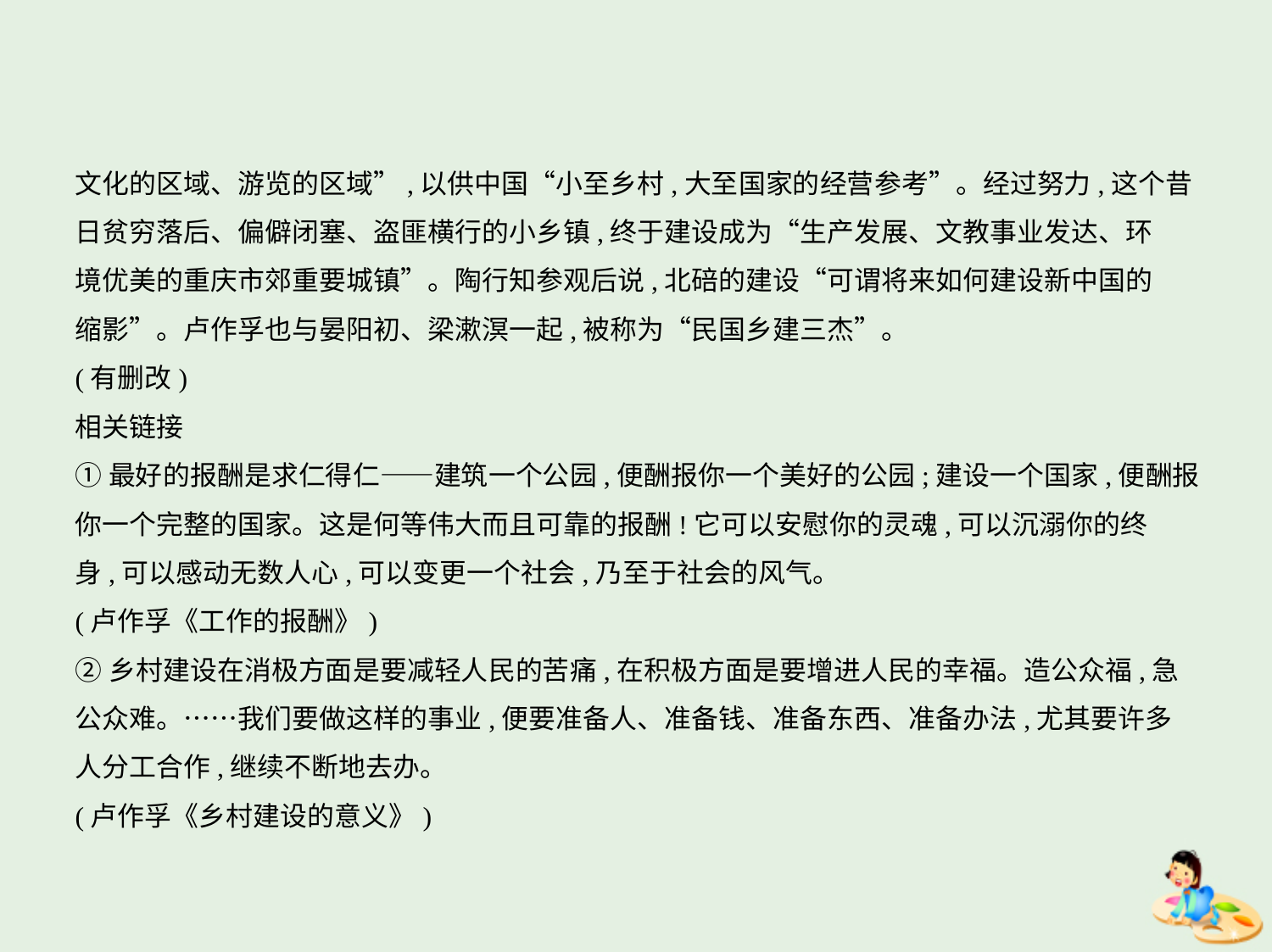

文化的区域、游览的区域”,以供中国“小至乡村,大至国家的经营参考”。经过努力,这个昔
日贫穷落后、偏僻闭塞、盗匪横行的小乡镇,终于建设成为“生产发展、文教事业发达、环
境优美的重庆市郊重要城镇”。陶行知参观后说,北碚的建设“可谓将来如何建设新中国的
缩影”。卢作孚也与晏阳初、梁漱溟一起,被称为“民国乡建三杰”。
(有删改)
相关链接
①最好的报酬是求仁得仁——建筑一个公园,便酬报你一个美好的公园;建设一个国家,便酬报
你一个完整的国家。这是何等伟大而且可靠的报酬!它可以安慰你的灵魂,可以沉溺你的终
身,可以感动无数人心,可以变更一个社会,乃至于社会的风气。
(卢作孚《工作的报酬》)
②乡村建设在消极方面是要减轻人民的苦痛,在积极方面是要增进人民的幸福。造公众福,急
公众难。……我们要做这样的事业,便要准备人、准备钱、准备东西、准备办法,尤其要许多
人分工合作,继续不断地去办。
(卢作孚《乡村建设的意义》)